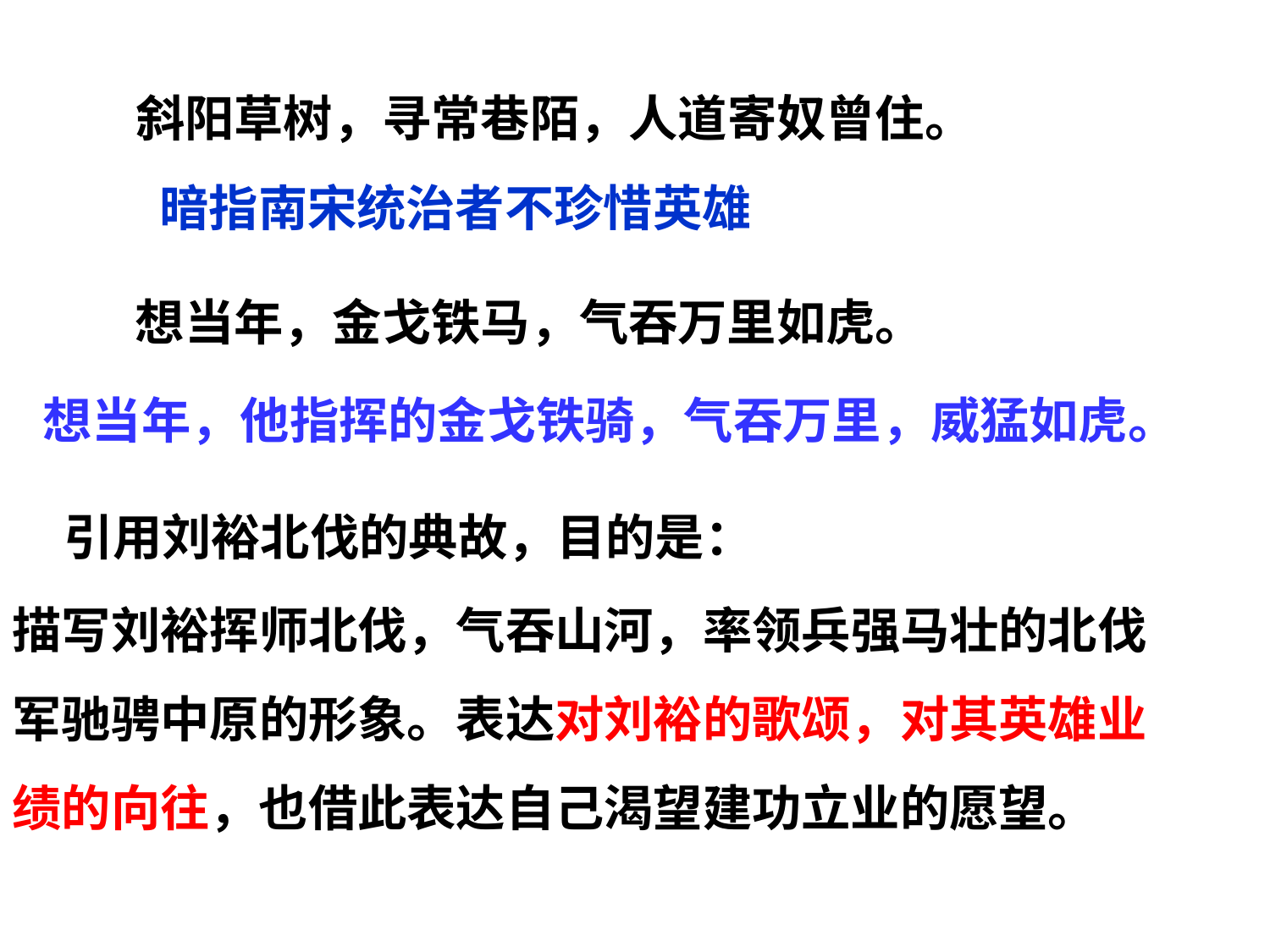

斜阳草树，寻常巷陌，人道寄奴曾住。
暗指南宋统治者不珍惜英雄
想当年，金戈铁马，气吞万里如虎。
想当年，他指挥的金戈铁骑，气吞万里，威猛如虎。
引用刘裕北伐的典故，目的是：
描写刘裕挥师北伐，气吞山河，率领兵强马壮的北伐
军驰骋中原的形象。表达对刘裕的歌颂，对其英雄业
绩的向往，也借此表达自己渴望建功立业的愿望。